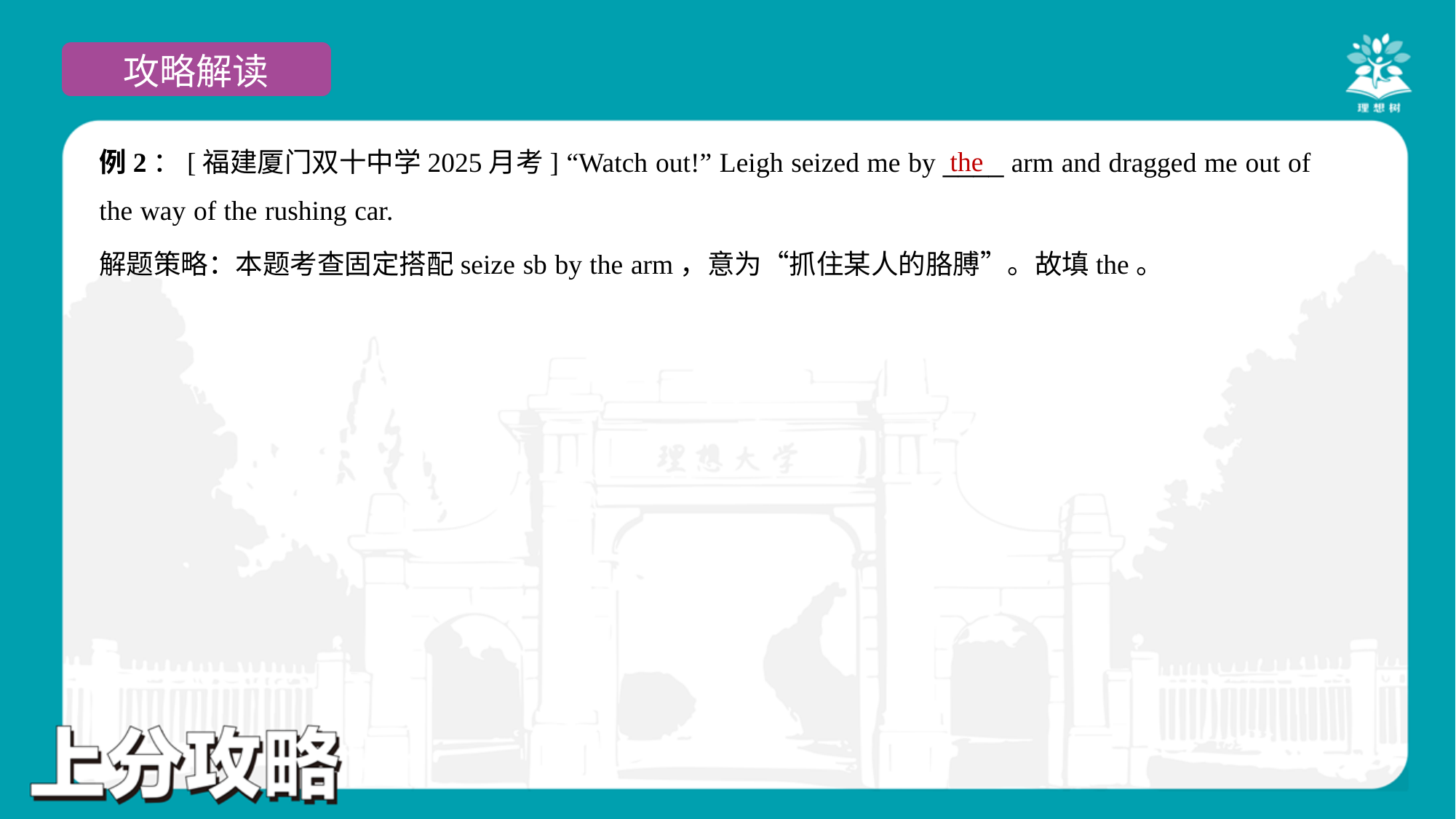

the
例2：[福建厦门双十中学2025月考] “Watch out!” Leigh seized me by ____ arm and dragged me out of
the way of the rushing car.
解题策略：本题考查固定搭配seize sb by the arm，意为“抓住某人的胳膊”。故填the。